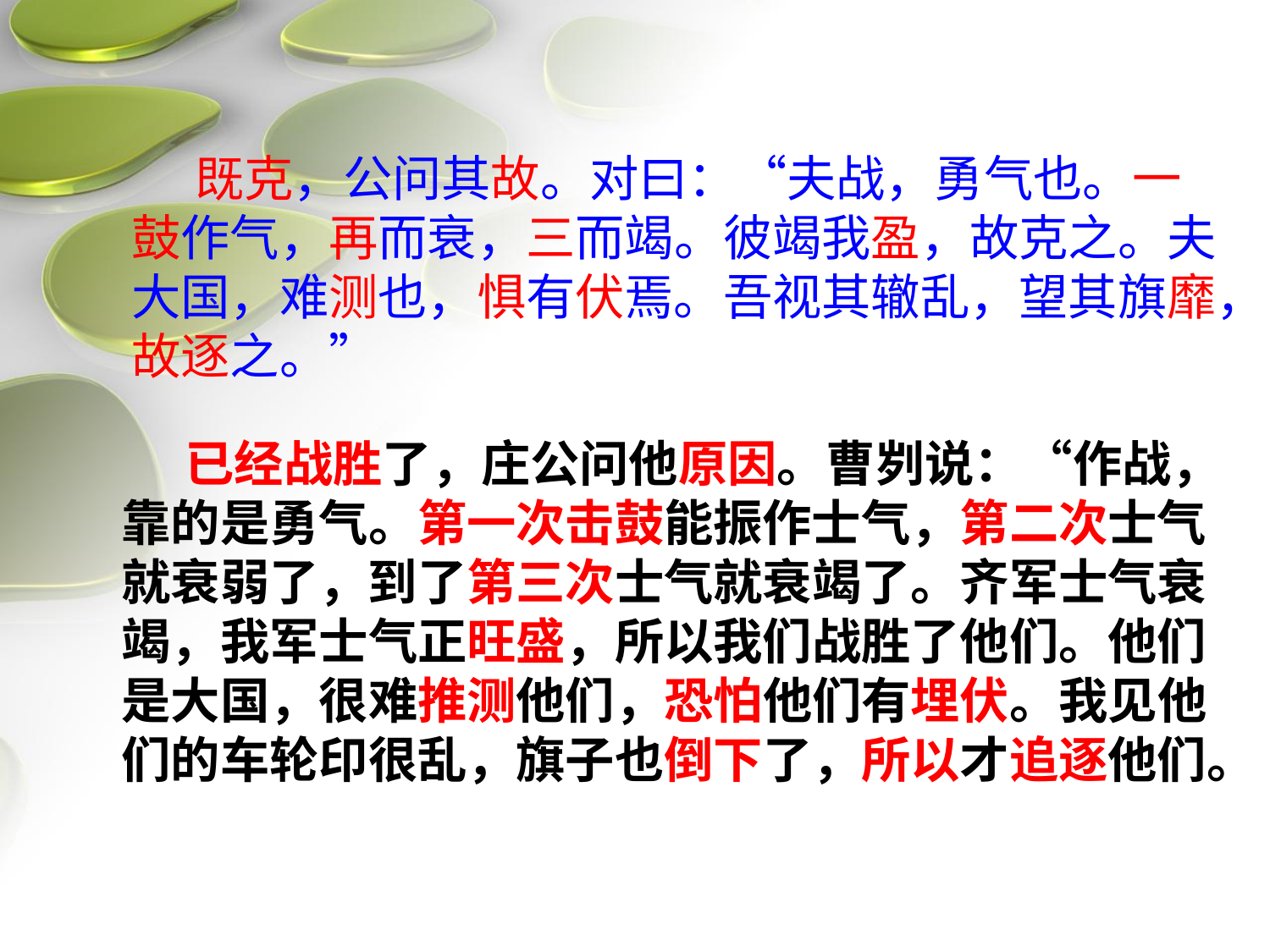

既克，公问其故。对曰：“夫战，勇气也。一鼓作气，再而衰，三而竭。彼竭我盈，故克之。夫大国，难测也，惧有伏焉。吾视其辙乱，望其旗靡，故逐之。”
　　已经战胜了，庄公问他原因。曹刿说：“作战，靠的是勇气。第一次击鼓能振作士气，第二次士气就衰弱了，到了第三次士气就衰竭了。齐军士气衰竭，我军士气正旺盛，所以我们战胜了他们。他们是大国，很难推测他们，恐怕他们有埋伏。我见他们的车轮印很乱，旗子也倒下了，所以才追逐他们。